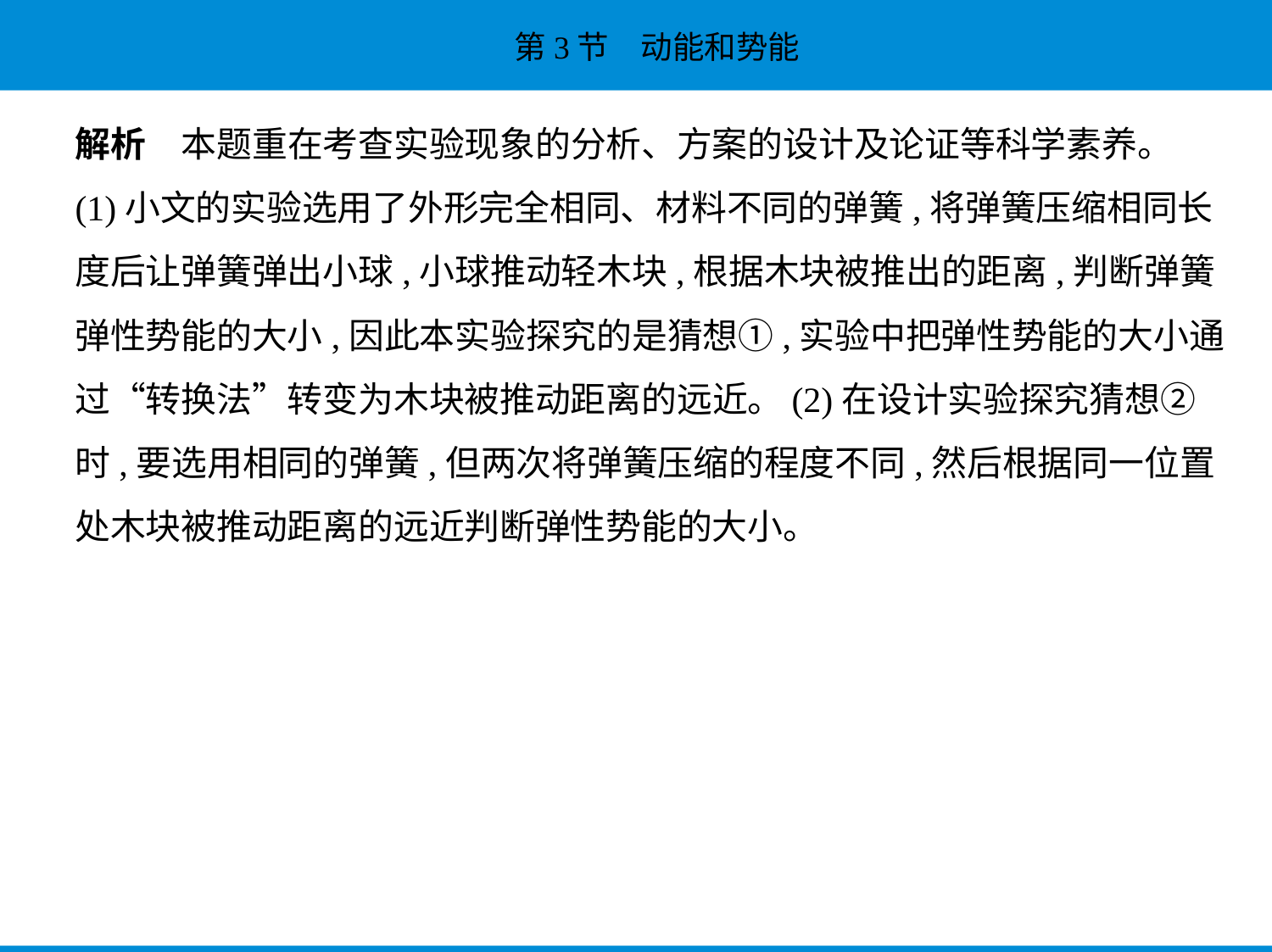

解析　本题重在考查实验现象的分析、方案的设计及论证等科学素养。
(1)小文的实验选用了外形完全相同、材料不同的弹簧,将弹簧压缩相同长
度后让弹簧弹出小球,小球推动轻木块,根据木块被推出的距离,判断弹簧
弹性势能的大小,因此本实验探究的是猜想①,实验中把弹性势能的大小通
过“转换法”转变为木块被推动距离的远近。(2)在设计实验探究猜想②
时,要选用相同的弹簧,但两次将弹簧压缩的程度不同,然后根据同一位置
处木块被推动距离的远近判断弹性势能的大小。